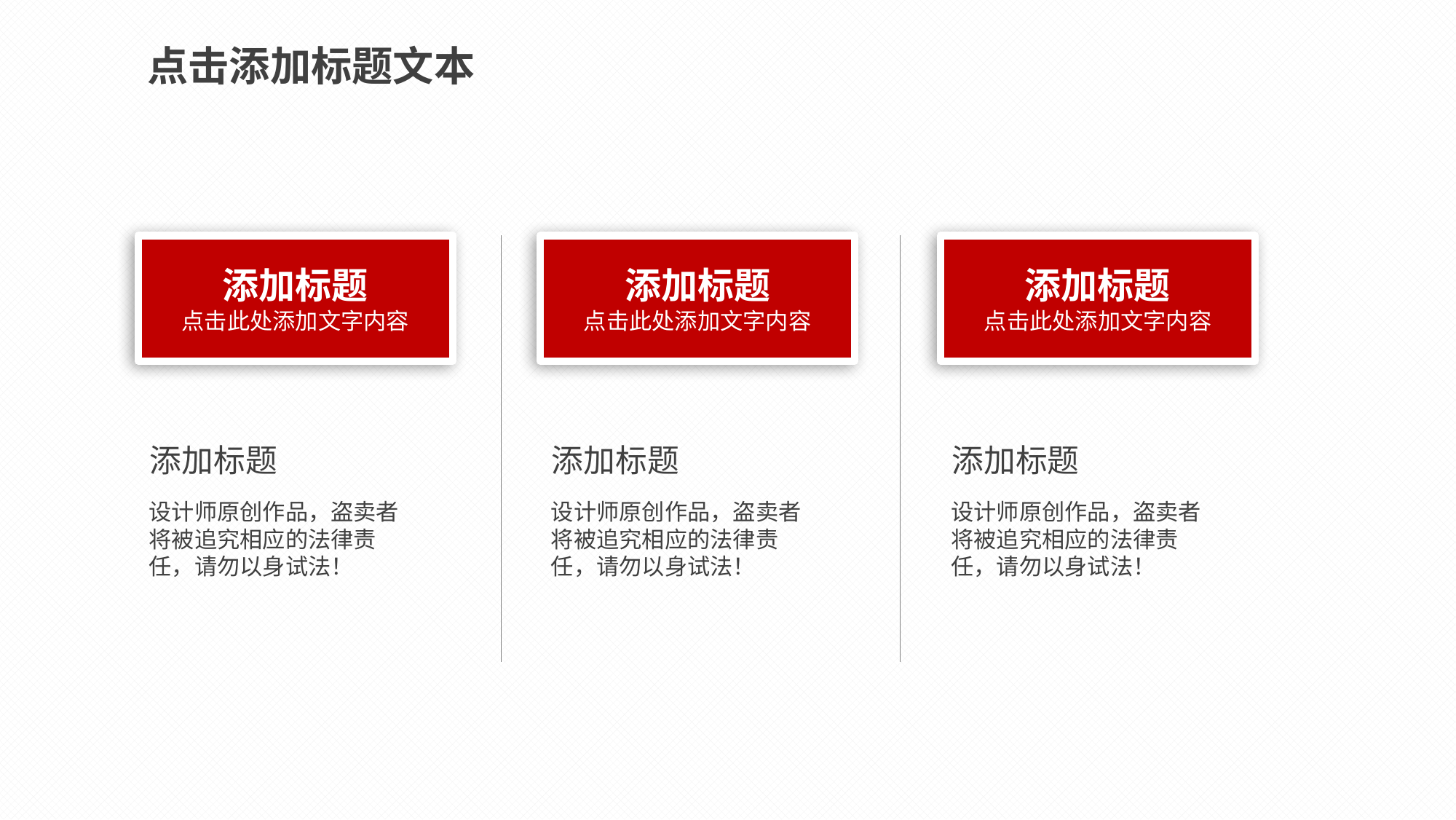

点击添加标题文本
添加标题
点击此处添加文字内容
添加标题
点击此处添加文字内容
添加标题
点击此处添加文字内容
添加标题
设计师原创作品，盗卖者将被追究相应的法律责任，请勿以身试法！
添加标题
设计师原创作品，盗卖者将被追究相应的法律责任，请勿以身试法！
添加标题
设计师原创作品，盗卖者将被追究相应的法律责任，请勿以身试法！